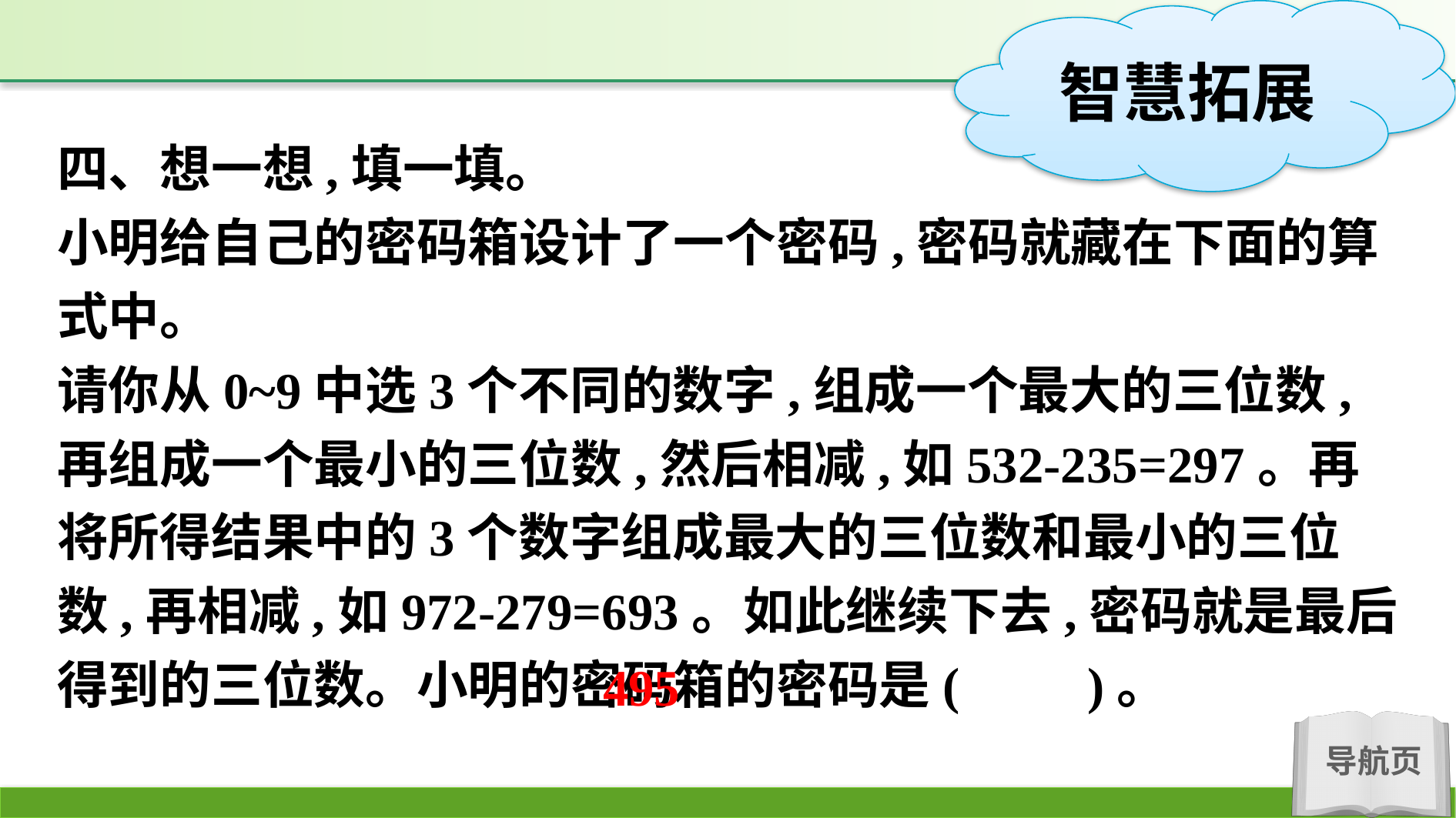

四、想一想,填一填。
小明给自己的密码箱设计了一个密码,密码就藏在下面的算式中。
请你从0~9中选3个不同的数字,组成一个最大的三位数,再组成一个最小的三位数,然后相减,如532-235=297。再将所得结果中的3个数字组成最大的三位数和最小的三位数,再相减,如972-279=693。如此继续下去,密码就是最后得到的三位数。小明的密码箱的密码是(　　)。
495